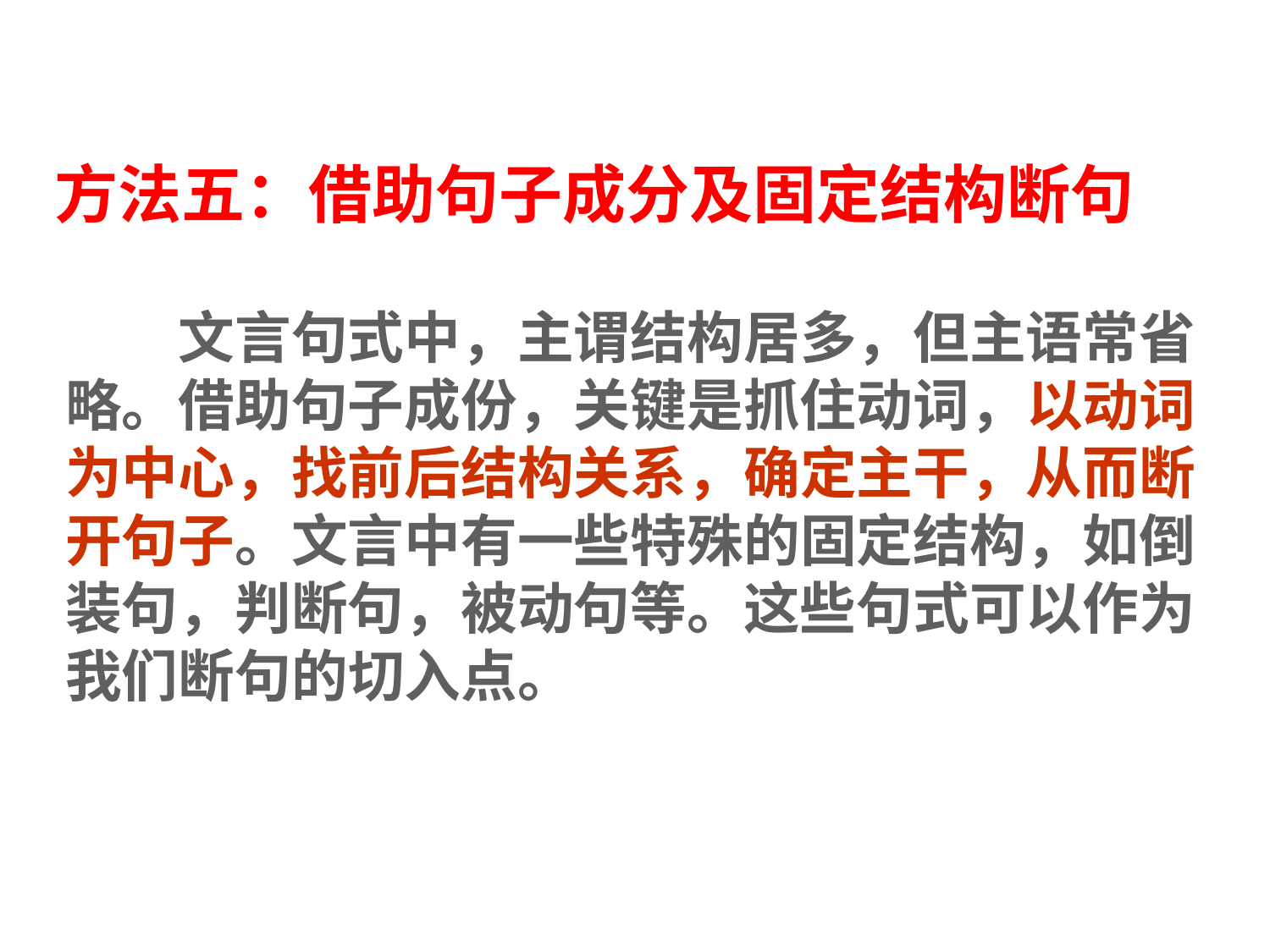

方法五：借助句子成分及固定结构断句
　　文言句式中，主谓结构居多，但主语常省略。借助句子成份，关键是抓住动词，以动词为中心，找前后结构关系，确定主干，从而断开句子。文言中有一些特殊的固定结构，如倒装句，判断句，被动句等。这些句式可以作为我们断句的切入点。
#
